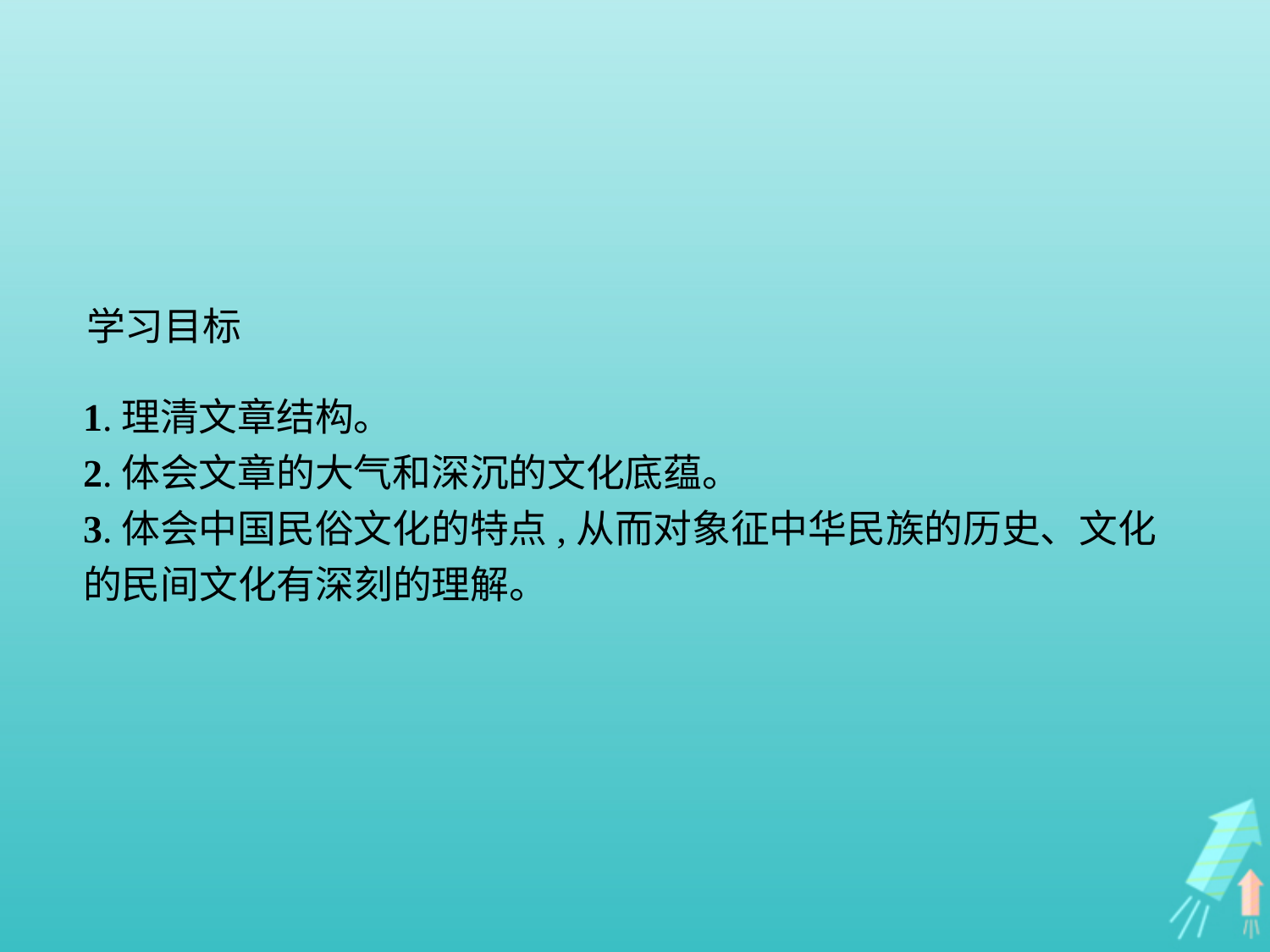

学习目标
1.理清文章结构。
2.体会文章的大气和深沉的文化底蕴。
3.体会中国民俗文化的特点,从而对象征中华民族的历史、文化的民间文化有深刻的理解。